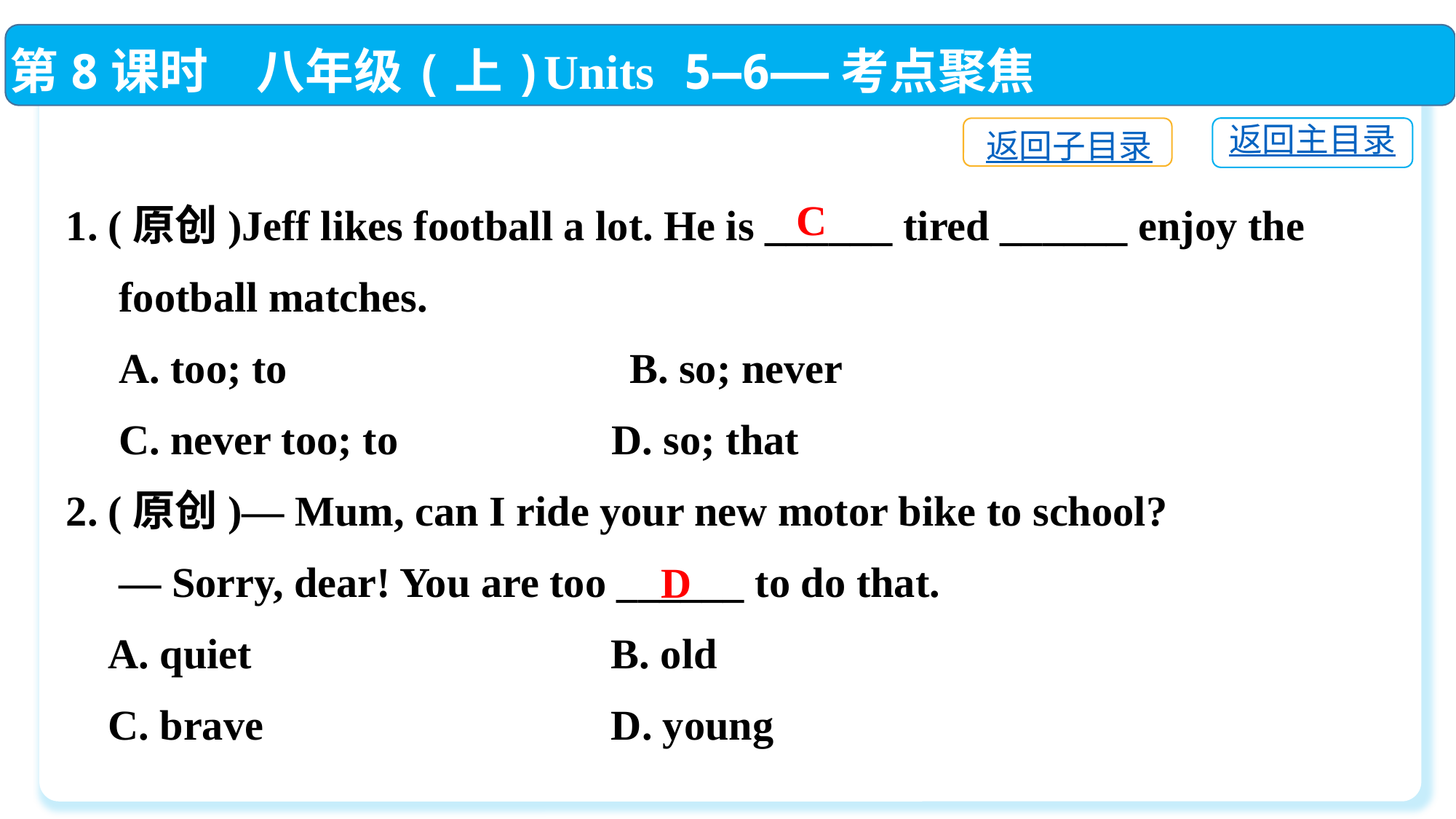

第8课时　八年级(上)Units 5—6——考点聚焦

返回主目录

返回子目录
1. (原创)Jeff likes football a lot. He is ______ tired ______ enjoy the
     football matches.
     A. too; to　　　　 　　      B. so; never
     C. never too; to		D. so; that
2. (原创)— Mum, can I ride your new motor bike to school?
     — Sorry, dear! You are too ______ to do that.
    A. quiet	                               B. old
    C. brave	                               D. young
C

D